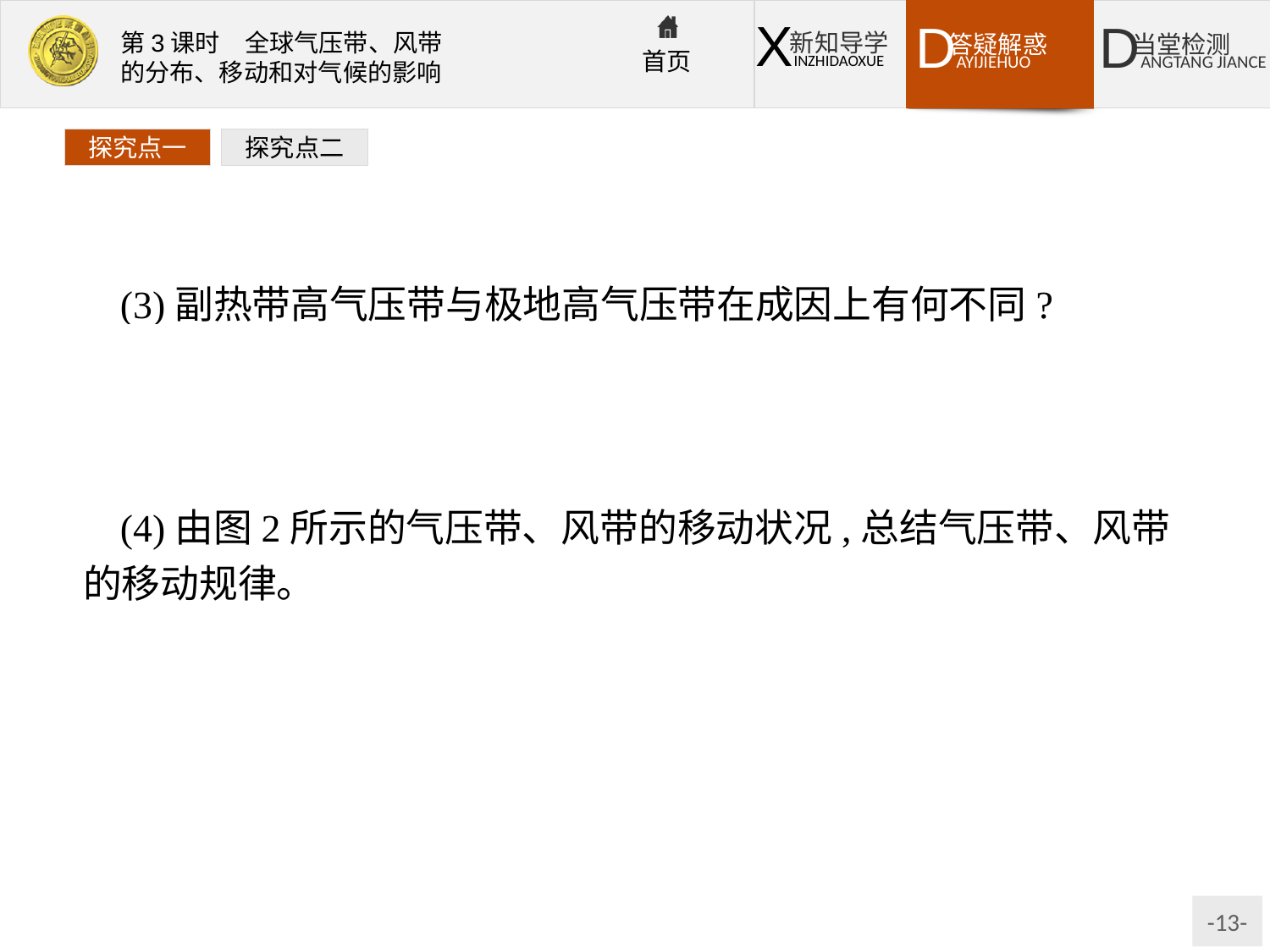

探究点一
探究点二
(3)副热带高气压带与极地高气压带在成因上有何不同?
提示:副热带高气压带是由于向高纬运动的高空气流,在30°纬线附近被迫下沉堆积形成,为动力成因。而极地高气压带为高纬地区空气冷却收缩下沉形成,为热力成因。
(4)由图2所示的气压带、风带的移动状况,总结气压带、风带的移动规律。
提示:气压带、风带的移动规律:随着太阳直射点的移动而移动,就北半球来说,大致是夏季北移,冬季南移。